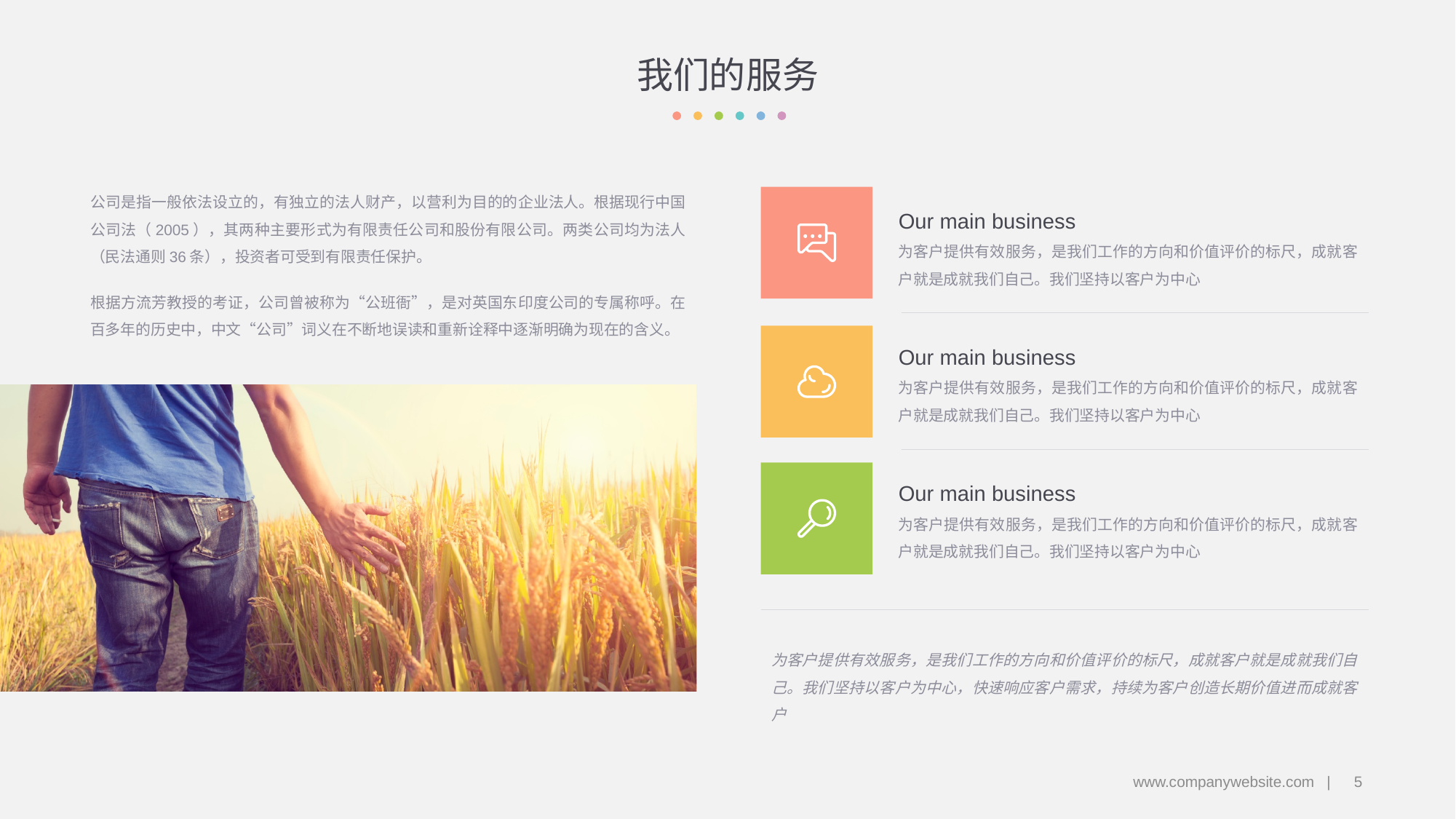

# 我们的服务
公司是指一般依法设立的，有独立的法人财产，以营利为目的的企业法人。根据现行中国公司法（2005），其两种主要形式为有限责任公司和股份有限公司。两类公司均为法人（民法通则36条），投资者可受到有限责任保护。
根据方流芳教授的考证，公司曾被称为“公班衙”，是对英国东印度公司的专属称呼。在百多年的历史中，中文“公司”词义在不断地误读和重新诠释中逐渐明确为现在的含义。

Our main business
为客户提供有效服务，是我们工作的方向和价值评价的标尺，成就客户就是成就我们自己。我们坚持以客户为中心

Our main business
为客户提供有效服务，是我们工作的方向和价值评价的标尺，成就客户就是成就我们自己。我们坚持以客户为中心

Our main business
为客户提供有效服务，是我们工作的方向和价值评价的标尺，成就客户就是成就我们自己。我们坚持以客户为中心

为客户提供有效服务，是我们工作的方向和价值评价的标尺，成就客户就是成就我们自己。我们坚持以客户为中心，快速响应客户需求，持续为客户创造长期价值进而成就客户
5